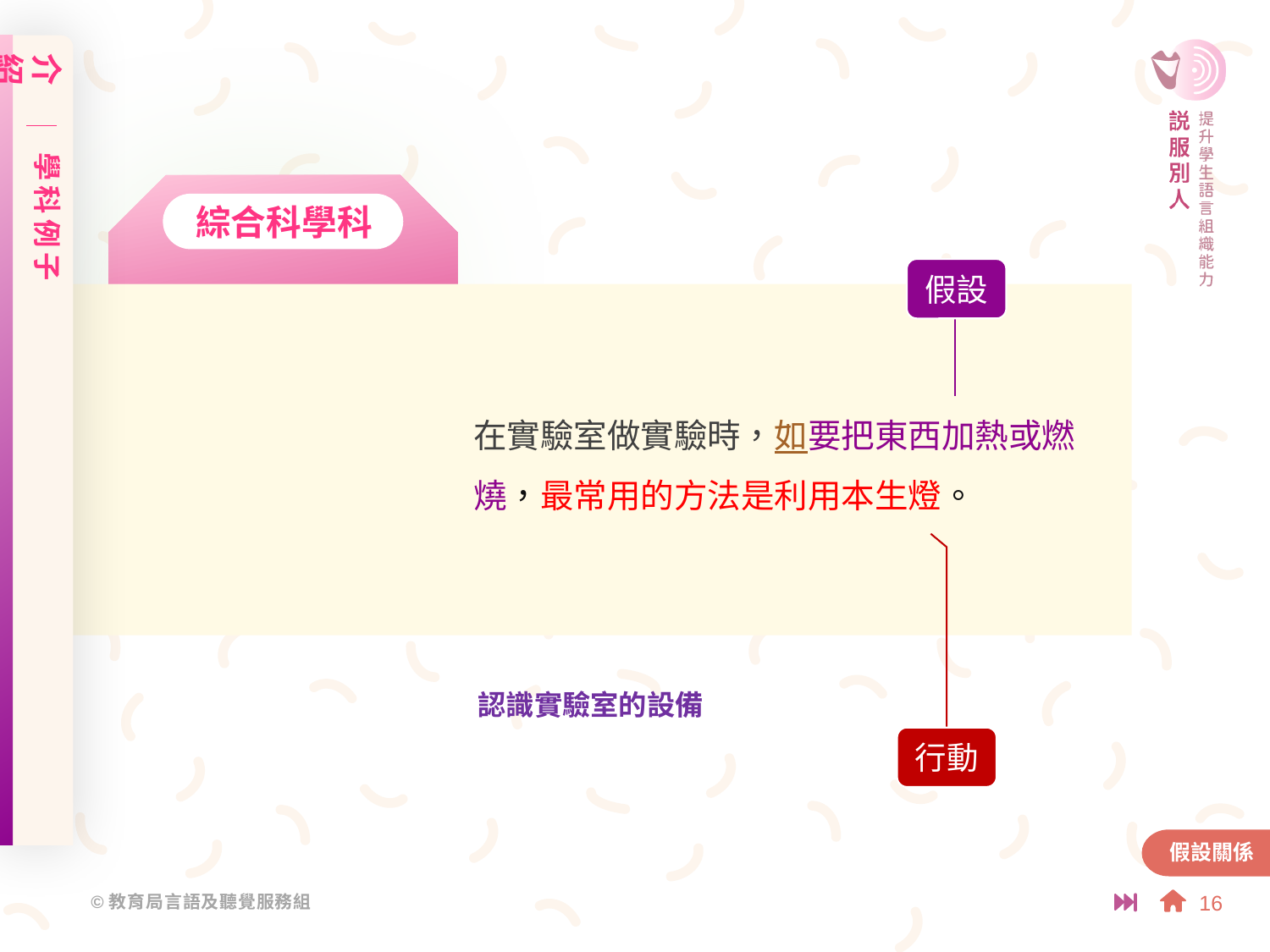

介紹
學科例子

綜合科學科
假設

在實驗室做實驗時，如要把東西加熱或燃燒，最常用的方法是利用本生燈。

行動
認識實驗室的設備

假設關係
16